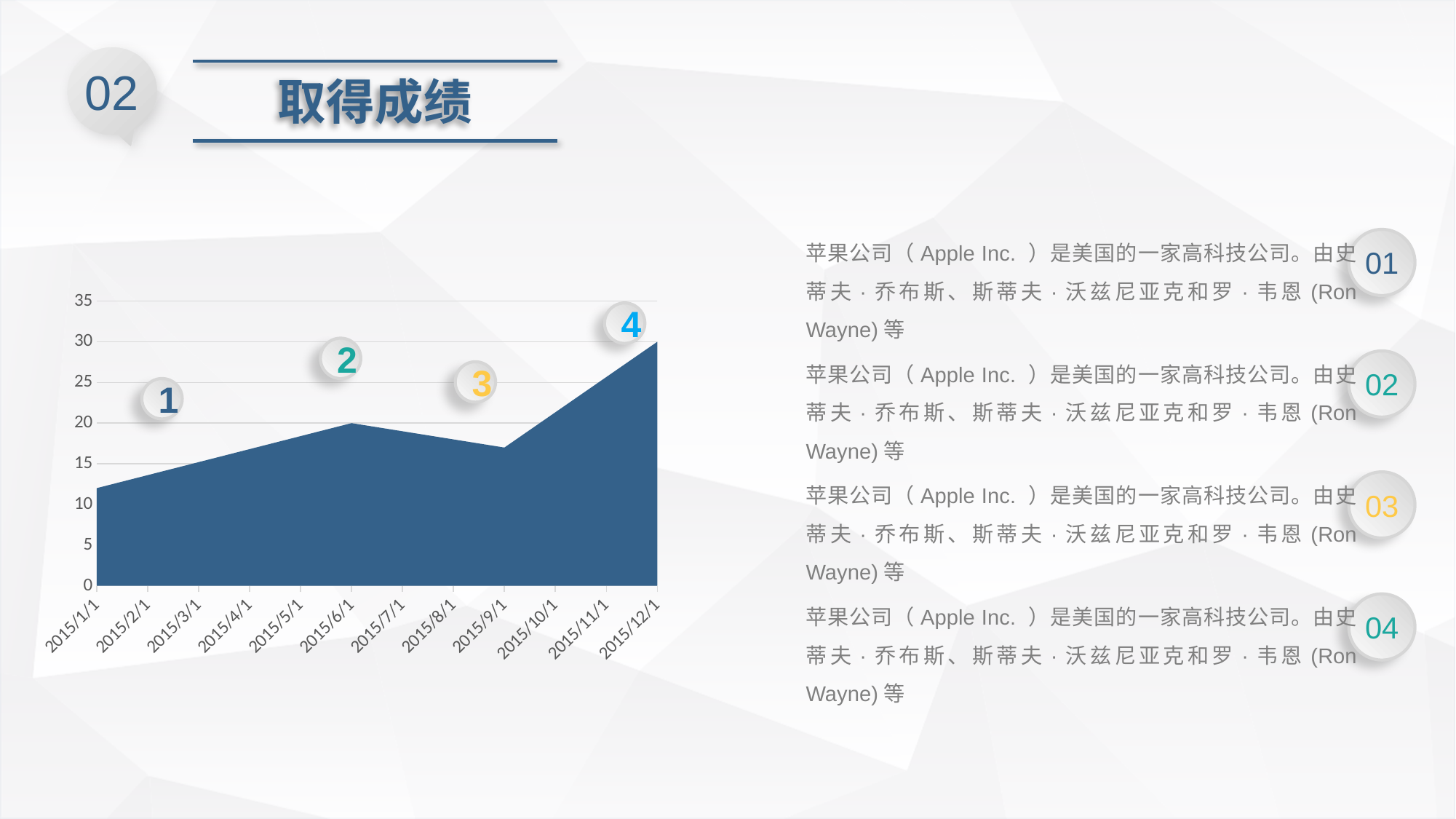

02
取得成绩
苹果公司（Apple Inc. ）是美国的一家高科技公司。由史蒂夫·乔布斯、斯蒂夫·沃兹尼亚克和罗·韦恩(Ron Wayne)等

01

### Chart

| Category | 系列 1 |
|---|---|
| 42009 | 12.0 |
| 42161 | 20.0 |
| 42254 | 17.0 |
| 42346 | 30.0 |
4
2
苹果公司（Apple Inc. ）是美国的一家高科技公司。由史蒂夫·乔布斯、斯蒂夫·沃兹尼亚克和罗·韦恩(Ron Wayne)等

02
3
1
苹果公司（Apple Inc. ）是美国的一家高科技公司。由史蒂夫·乔布斯、斯蒂夫·沃兹尼亚克和罗·韦恩(Ron Wayne)等

03
苹果公司（Apple Inc. ）是美国的一家高科技公司。由史蒂夫·乔布斯、斯蒂夫·沃兹尼亚克和罗·韦恩(Ron Wayne)等

04